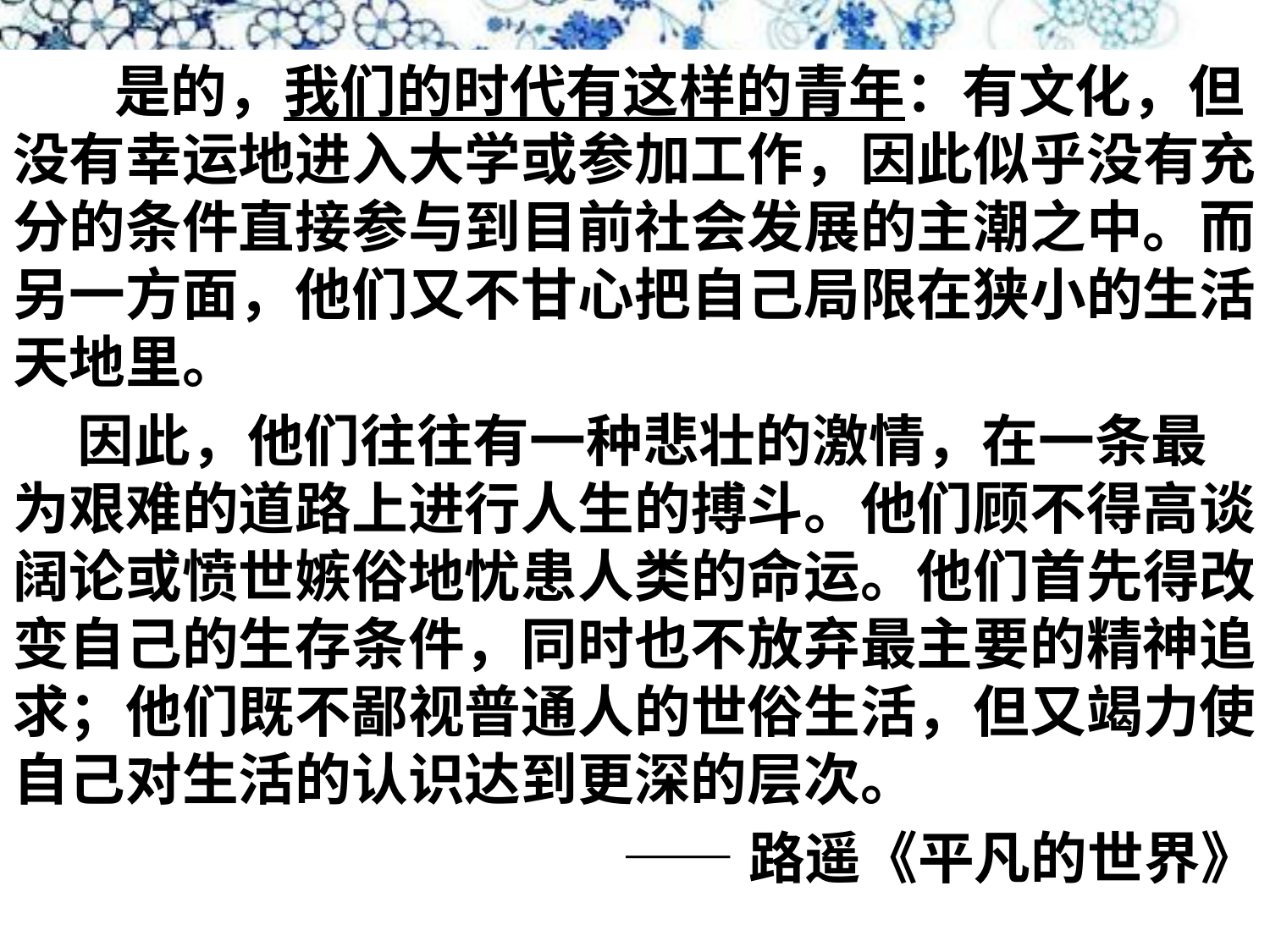

是的，我们的时代有这样的青年：有文化，但没有幸运地进入大学或参加工作，因此似乎没有充分的条件直接参与到目前社会发展的主潮之中。而另一方面，他们又不甘心把自己局限在狭小的生活天地里。
    因此，他们往往有一种悲壮的激情，在一条最为艰难的道路上进行人生的搏斗。他们顾不得高谈阔论或愤世嫉俗地忧患人类的命运。他们首先得改变自己的生存条件，同时也不放弃最主要的精神追求；他们既不鄙视普通人的世俗生活，但又竭力使自己对生活的认识达到更深的层次。
 ——路遥《平凡的世界》